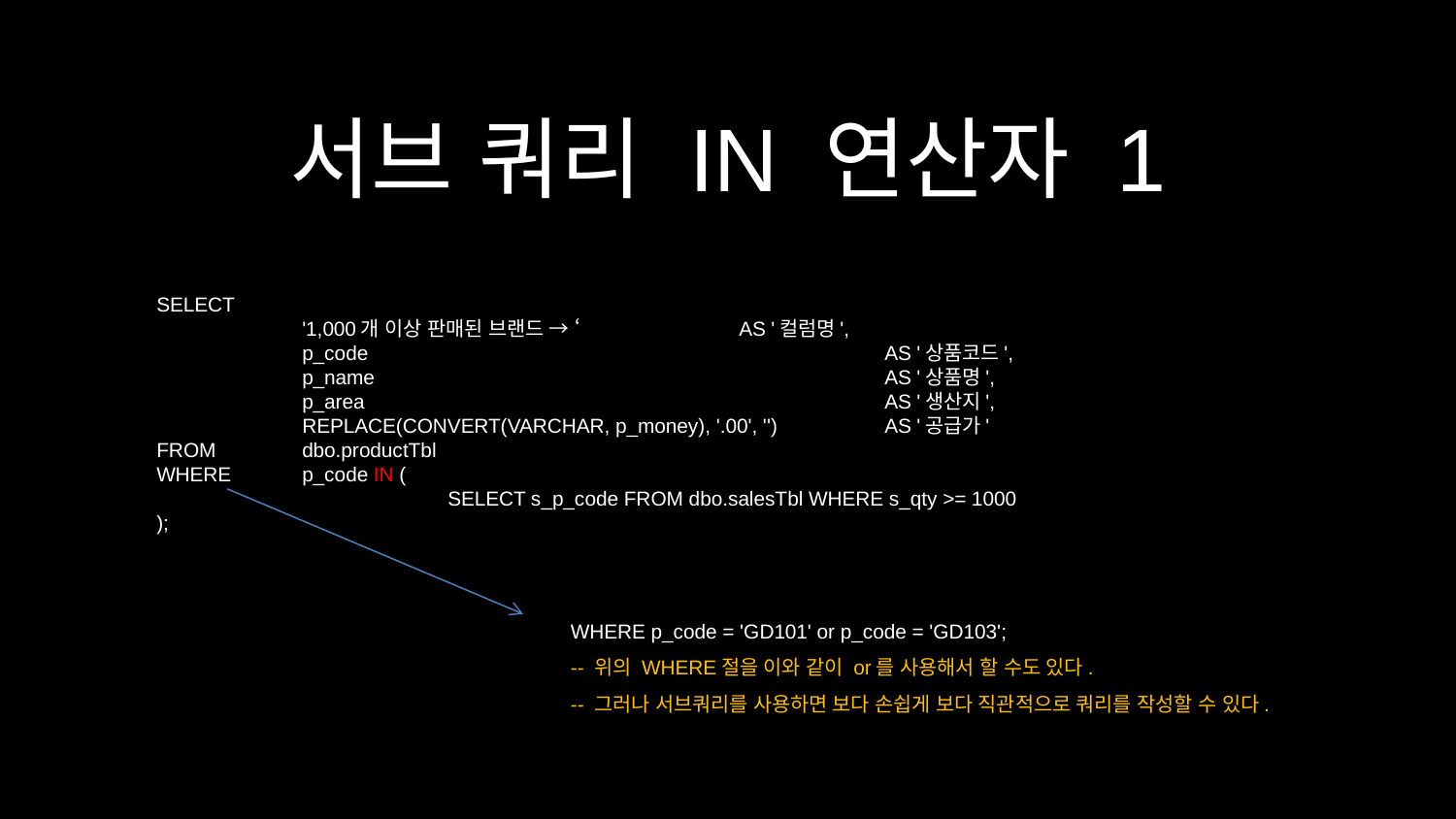

# 서브 쿼리 IN 연산자 1
SELECT
	'1,000개 이상 판매된 브랜드 → ‘		AS '컬럼명',
	p_code				AS '상품코드',
	p_name				AS '상품명',
	p_area				AS '생산지',
	REPLACE(CONVERT(VARCHAR, p_money), '.00', '')	AS '공급가'
FROM	dbo.productTbl
WHERE	p_code IN (
		SELECT s_p_code FROM dbo.salesTbl WHERE s_qty >= 1000
);
WHERE p_code = 'GD101' or p_code = 'GD103';
-- 위의 WHERE절을 이와 같이 or를 사용해서 할 수도 있다.
-- 그러나 서브쿼리를 사용하면 보다 손쉽게 보다 직관적으로 쿼리를 작성할 수 있다.